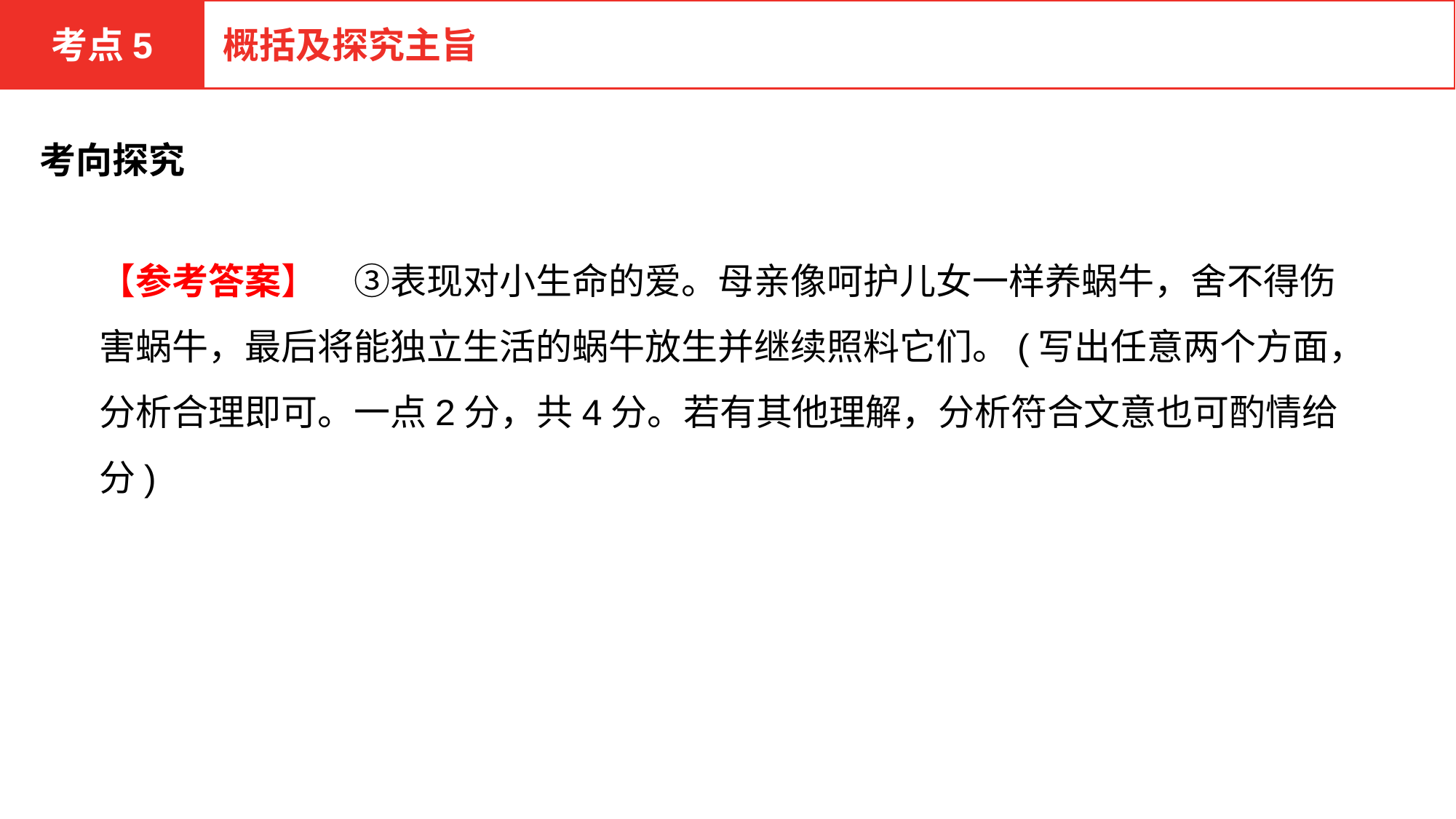

考点5
概括及探究主旨
考向探究

【参考答案】　③表现对小生命的爱。母亲像呵护儿女一样养蜗牛，舍不得伤害蜗牛，最后将能独立生活的蜗牛放生并继续照料它们。(写出任意两个方面，分析合理即可。一点2分，共4分。若有其他理解，分析符合文意也可酌情给分)